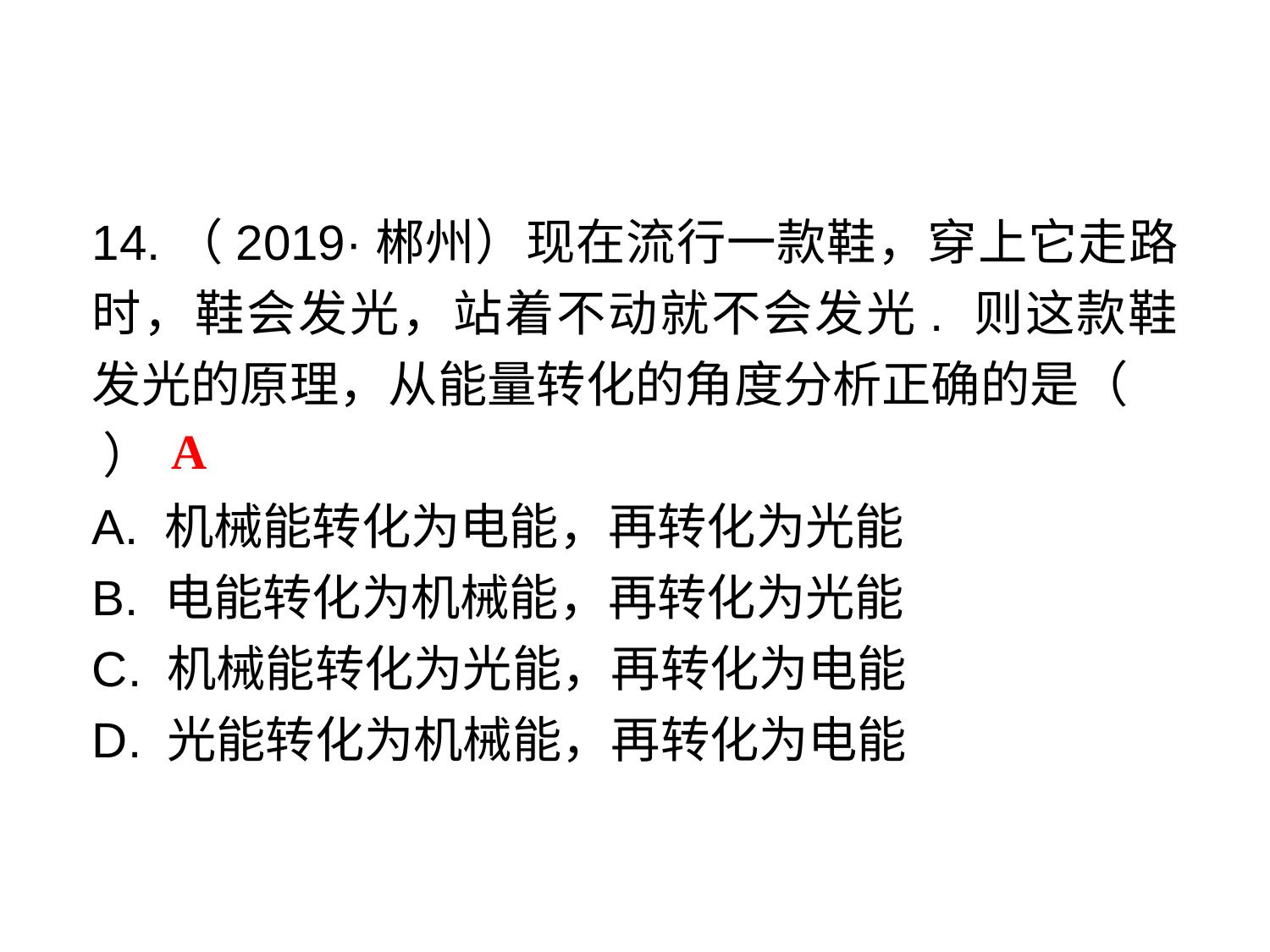

14.（2019·郴州）现在流行一款鞋，穿上它走路时，鞋会发光，站着不动就不会发光. 则这款鞋发光的原理，从能量转化的角度分析正确的是（　  ）
A. 机械能转化为电能，再转化为光能
B. 电能转化为机械能，再转化为光能
C. 机械能转化为光能，再转化为电能
D. 光能转化为机械能，再转化为电能
A